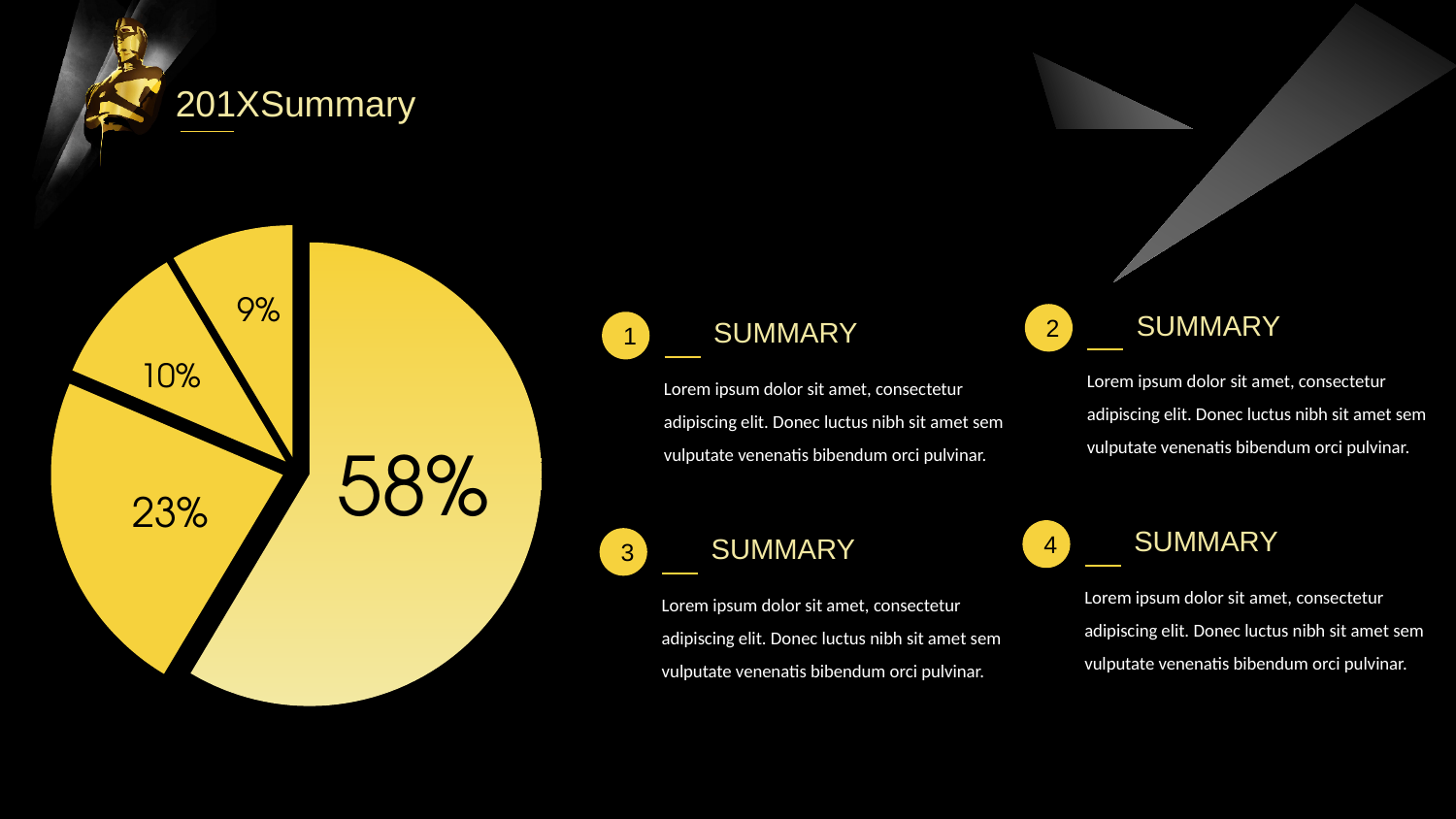

201XSummary

### Chart

| Category | 销售额 |
|---|---|
| 第一季度 | 8.2 |
| 第二季度 | 3.2 |
| 第三季度 | 1.4 |
| 第四季度 | 1.2 |
9%
10%
58%
23%
SUMMARY
2
SUMMARY
1
Lorem ipsum dolor sit amet, consectetur adipiscing elit. Donec luctus nibh sit amet sem vulputate venenatis bibendum orci pulvinar.
Lorem ipsum dolor sit amet, consectetur adipiscing elit. Donec luctus nibh sit amet sem vulputate venenatis bibendum orci pulvinar.
SUMMARY
4
SUMMARY
3
Lorem ipsum dolor sit amet, consectetur adipiscing elit. Donec luctus nibh sit amet sem vulputate venenatis bibendum orci pulvinar.
Lorem ipsum dolor sit amet, consectetur adipiscing elit. Donec luctus nibh sit amet sem vulputate venenatis bibendum orci pulvinar.